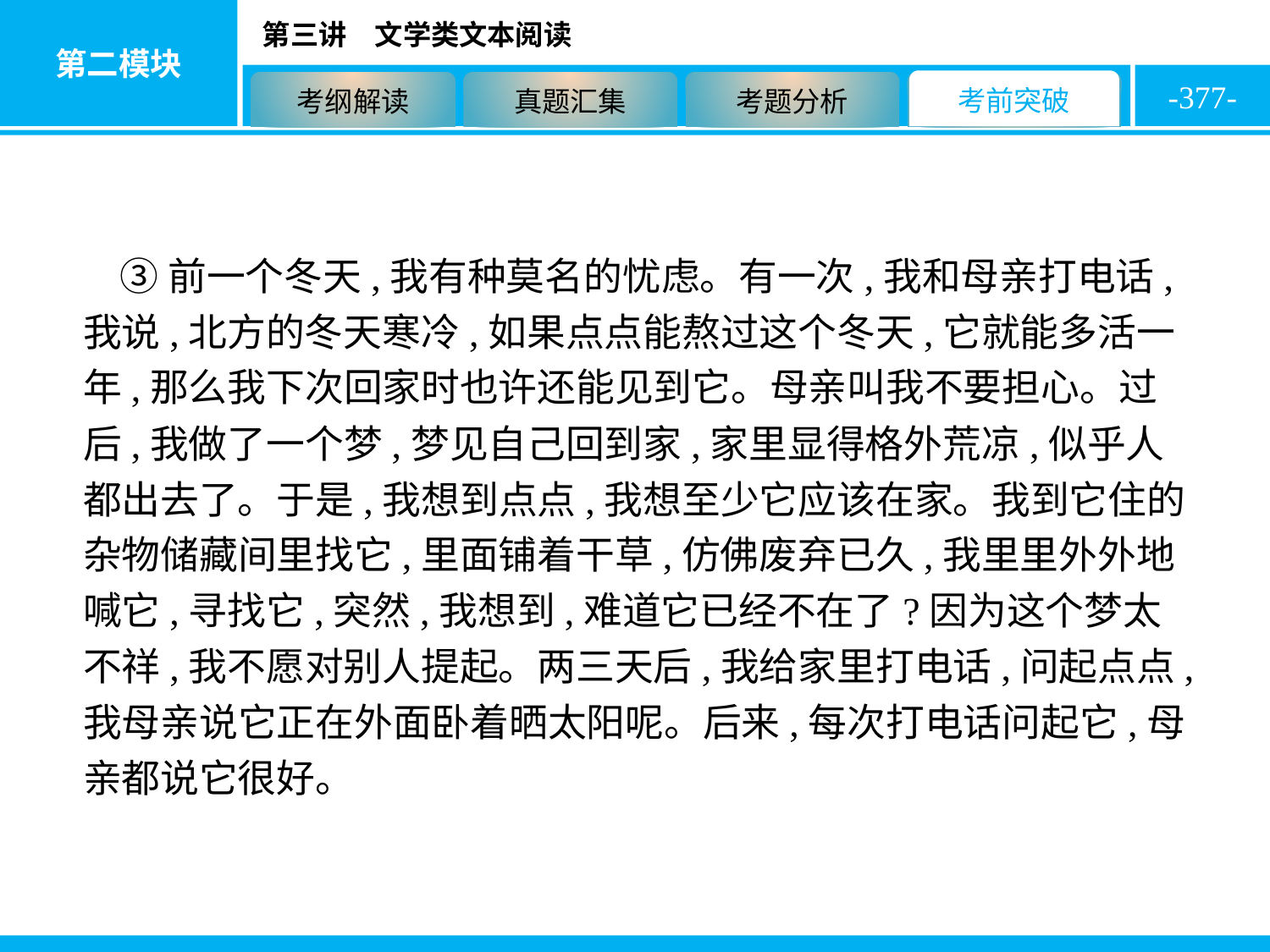

-377-
③前一个冬天,我有种莫名的忧虑。有一次,我和母亲打电话,我说,北方的冬天寒冷,如果点点能熬过这个冬天,它就能多活一年,那么我下次回家时也许还能见到它。母亲叫我不要担心。过后,我做了一个梦,梦见自己回到家,家里显得格外荒凉,似乎人都出去了。于是,我想到点点,我想至少它应该在家。我到它住的杂物储藏间里找它,里面铺着干草,仿佛废弃已久,我里里外外地喊它,寻找它,突然,我想到,难道它已经不在了?因为这个梦太不祥,我不愿对别人提起。两三天后,我给家里打电话,问起点点,我母亲说它正在外面卧着晒太阳呢。后来,每次打电话问起它,母亲都说它很好。